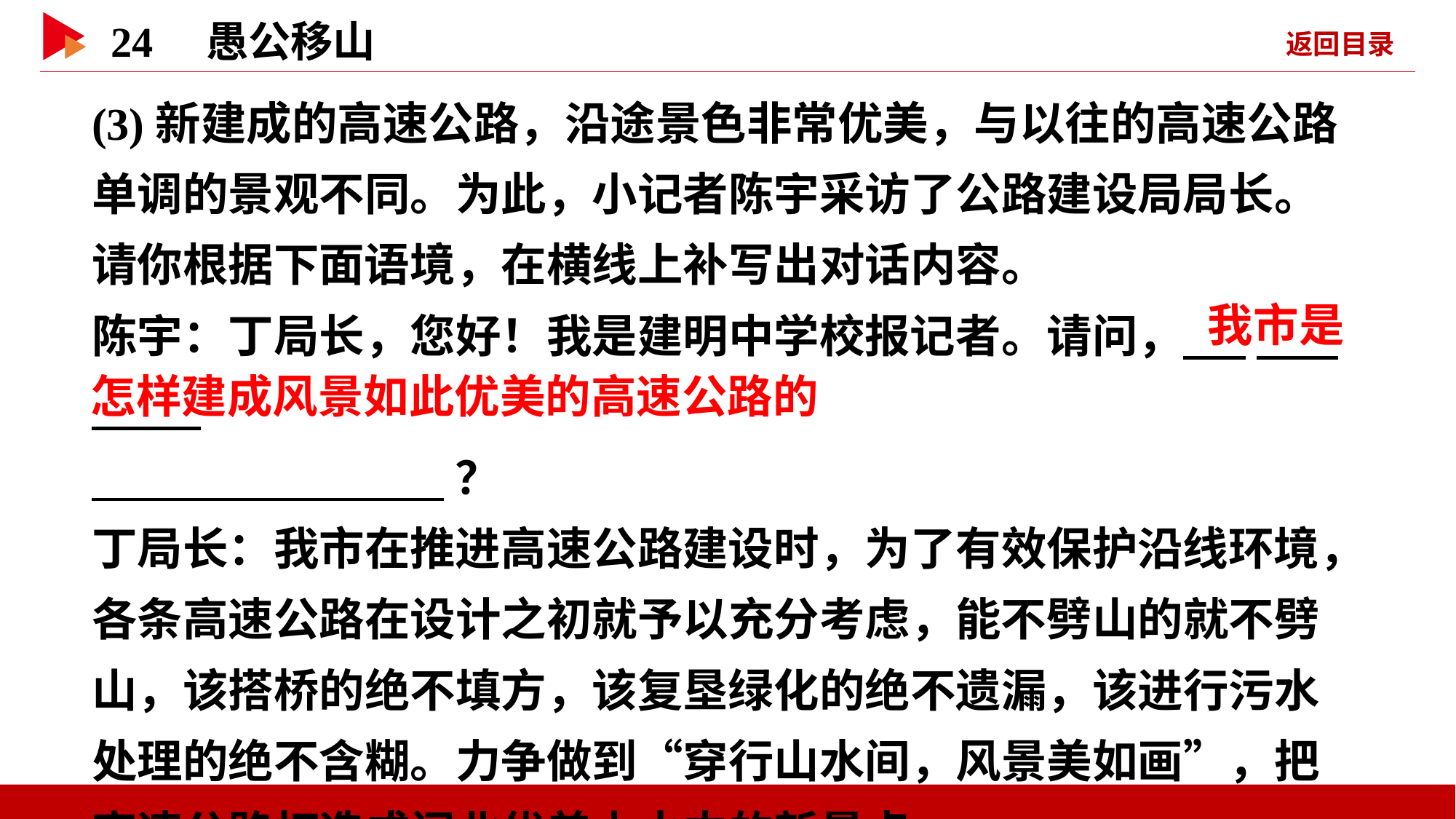

(3)新建成的高速公路，沿途景色非常优美，与以往的高速公路单调的景观不同。为此，小记者陈宇采访了公路建设局局长。请你根据下面语境，在横线上补写出对话内容。
陈宇：丁局长，您好！我是建明中学校报记者。请问，      _
                                  ？
丁局长：我市在推进高速公路建设时，为了有效保护沿线环境，各条高速公路在设计之初就予以充分考虑，能不劈山的就不劈山，该搭桥的绝不填方，该复垦绿化的绝不遗漏，该进行污水处理的绝不含糊。力争做到“穿行山水间，风景美如画”，把高速公路打造成闽北优美山水中的新景点。
 我市是
怎样建成风景如此优美的高速公路的